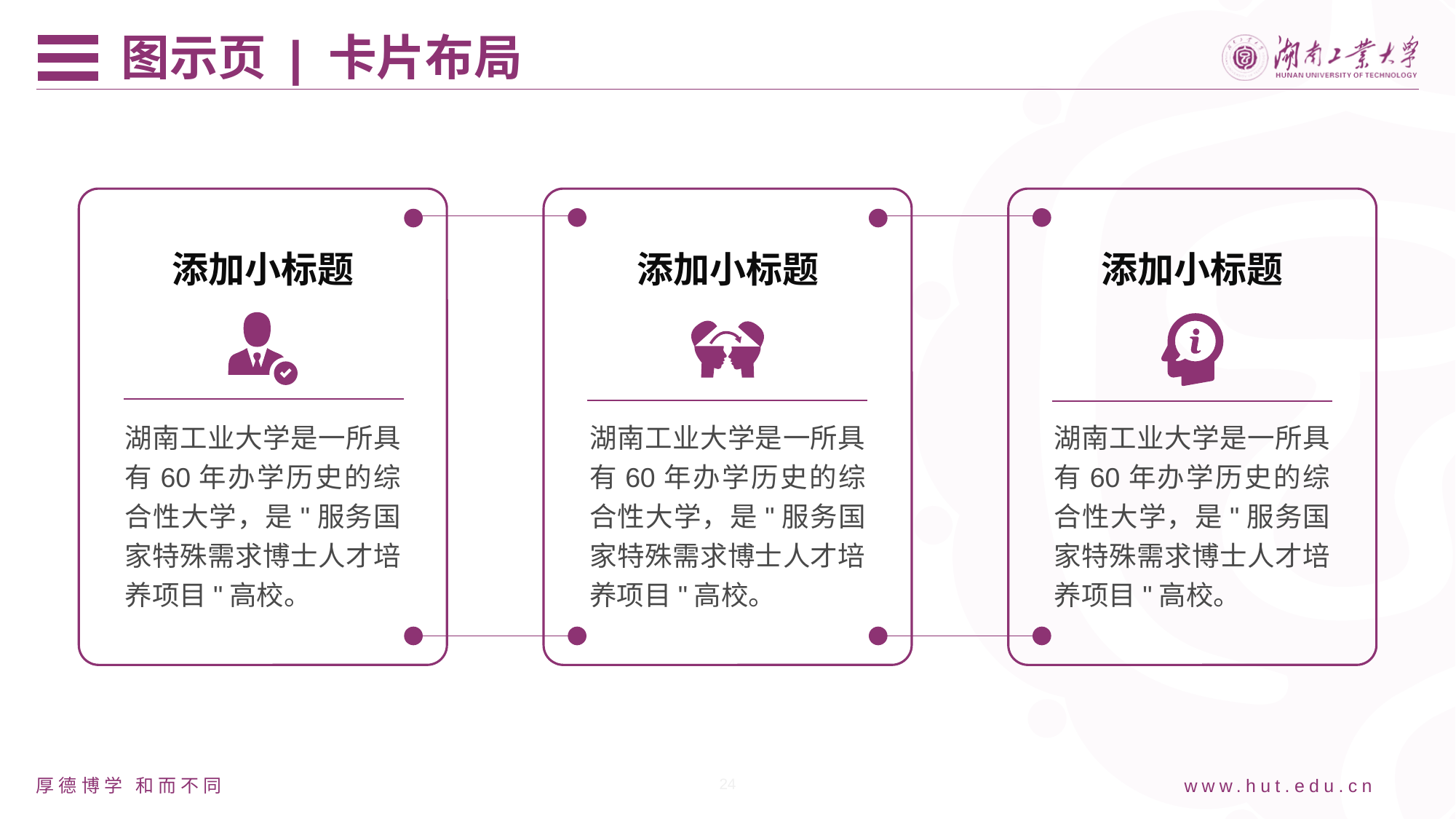

图示页 | 卡片布局

添加小标题
添加小标题
添加小标题

湖南工业大学是一所具有60年办学历史的综合性大学，是"服务国家特殊需求博士人才培养项目"高校。
湖南工业大学是一所具有60年办学历史的综合性大学，是"服务国家特殊需求博士人才培养项目"高校。
湖南工业大学是一所具有60年办学历史的综合性大学，是"服务国家特殊需求博士人才培养项目"高校。
24